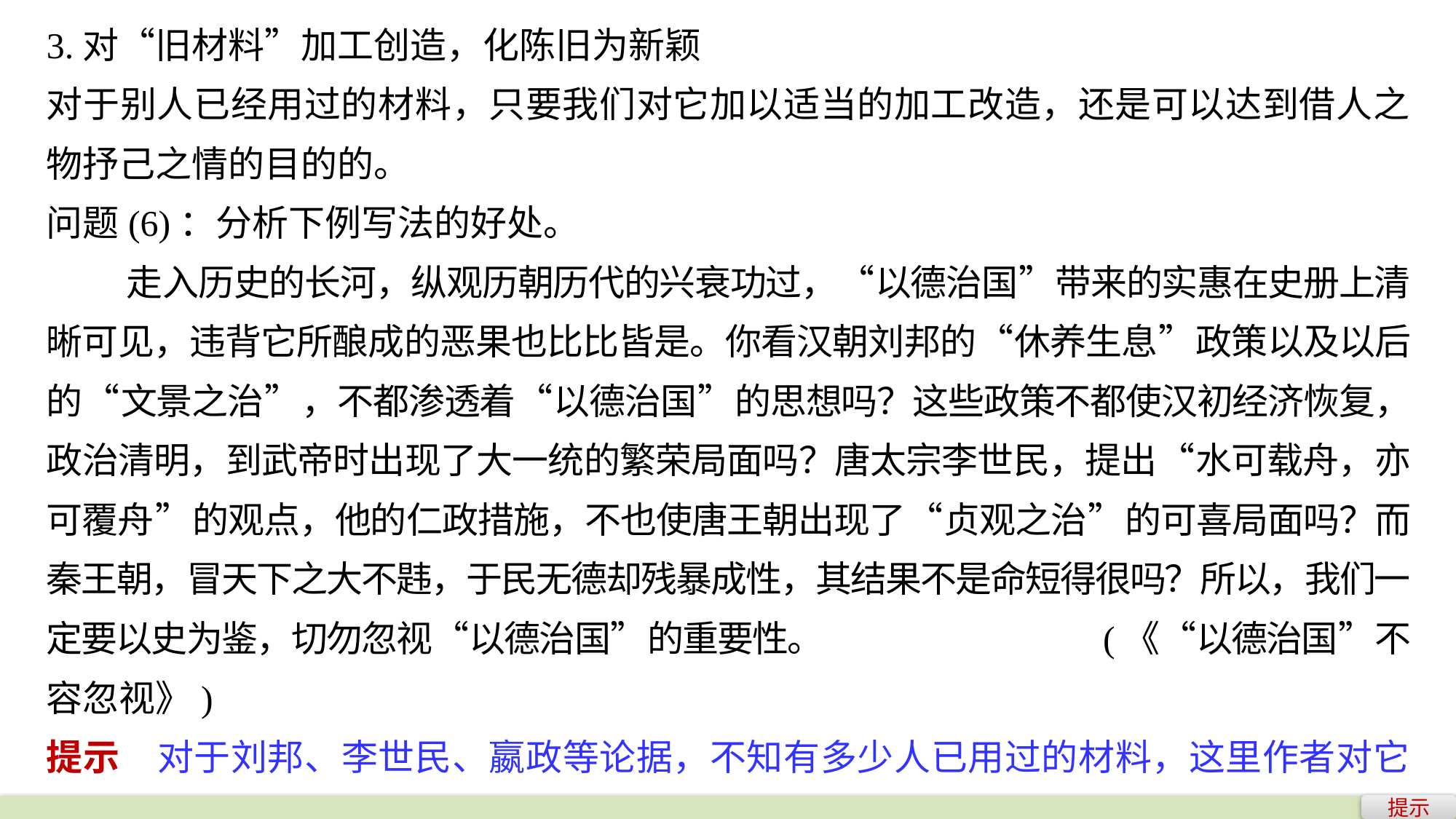

3.对“旧材料”加工创造，化陈旧为新颖
对于别人已经用过的材料，只要我们对它加以适当的加工改造，还是可以达到借人之物抒己之情的目的的。
问题(6)：分析下例写法的好处。
        走入历史的长河，纵观历朝历代的兴衰功过，“以德治国”带来的实惠在史册上清晰可见，违背它所酿成的恶果也比比皆是。你看汉朝刘邦的“休养生息”政策以及以后的“文景之治”，不都渗透着“以德治国”的思想吗？这些政策不都使汉初经济恢复，政治清明，到武帝时出现了大一统的繁荣局面吗？唐太宗李世民，提出“水可载舟，亦可覆舟”的观点，他的仁政措施，不也使唐王朝出现了“贞观之治”的可喜局面吗？而秦王朝，冒天下之大不韪，于民无德却残暴成性，其结果不是命短得很吗？所以，我们一定要以史为鉴，切勿忽视“以德治国”的重要性。                                        (《“以德治国”不容忽视》)
提示　对于刘邦、李世民、嬴政等论据，不知有多少人已用过的材料，这里作者对它加以适当的加工改造，还是能达到借人之物写己之旨的目的的。
提示